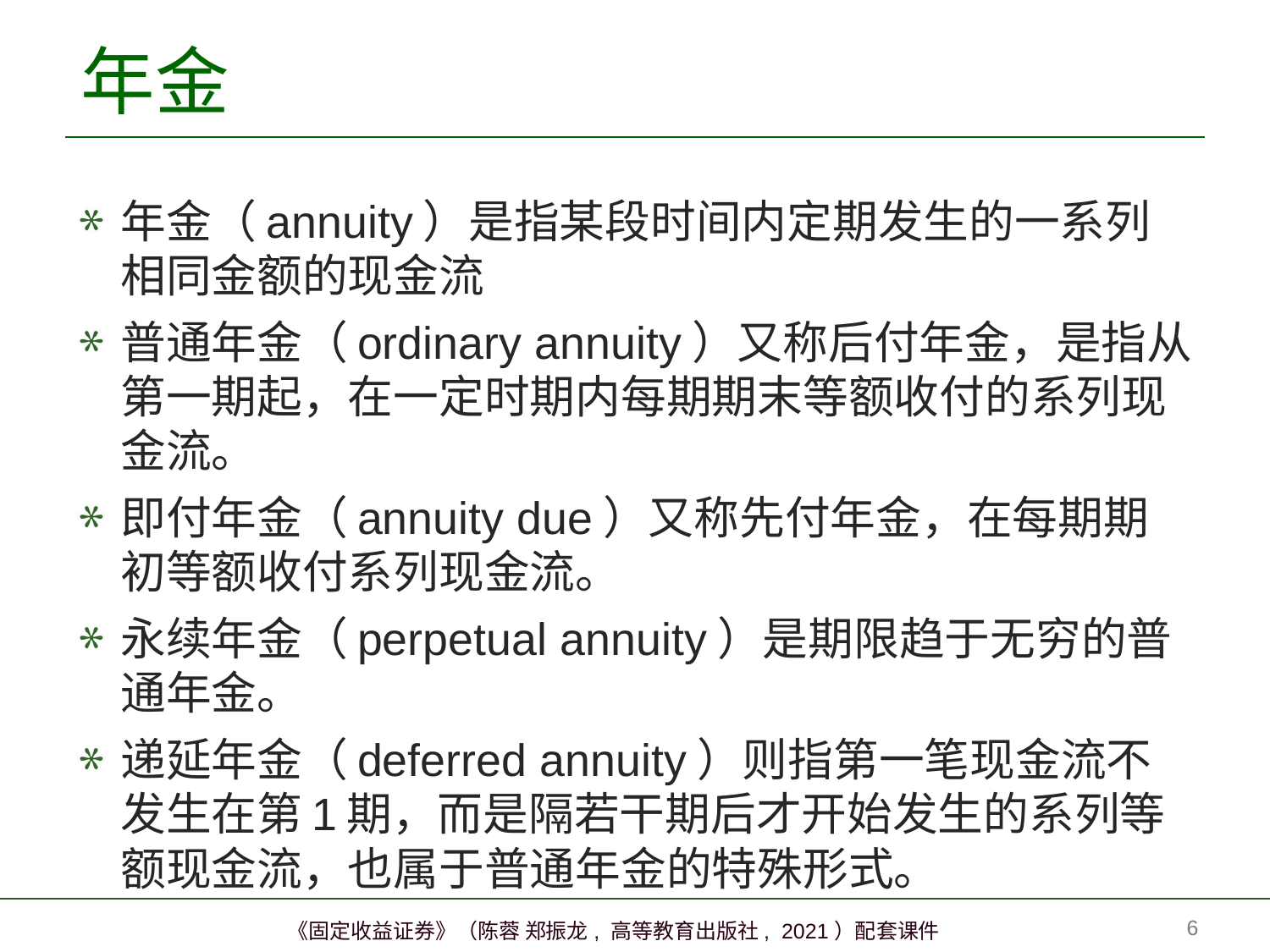

# 年金
年金（annuity）是指某段时间内定期发生的一系列相同金额的现金流
普通年金（ordinary annuity）又称后付年金，是指从第一期起，在一定时期内每期期末等额收付的系列现金流。
即付年金（annuity due）又称先付年金，在每期期初等额收付系列现金流。
永续年金（perpetual annuity）是期限趋于无穷的普通年金。
递延年金（deferred annuity）则指第一笔现金流不发生在第1期，而是隔若干期后才开始发生的系列等额现金流，也属于普通年金的特殊形式。
6